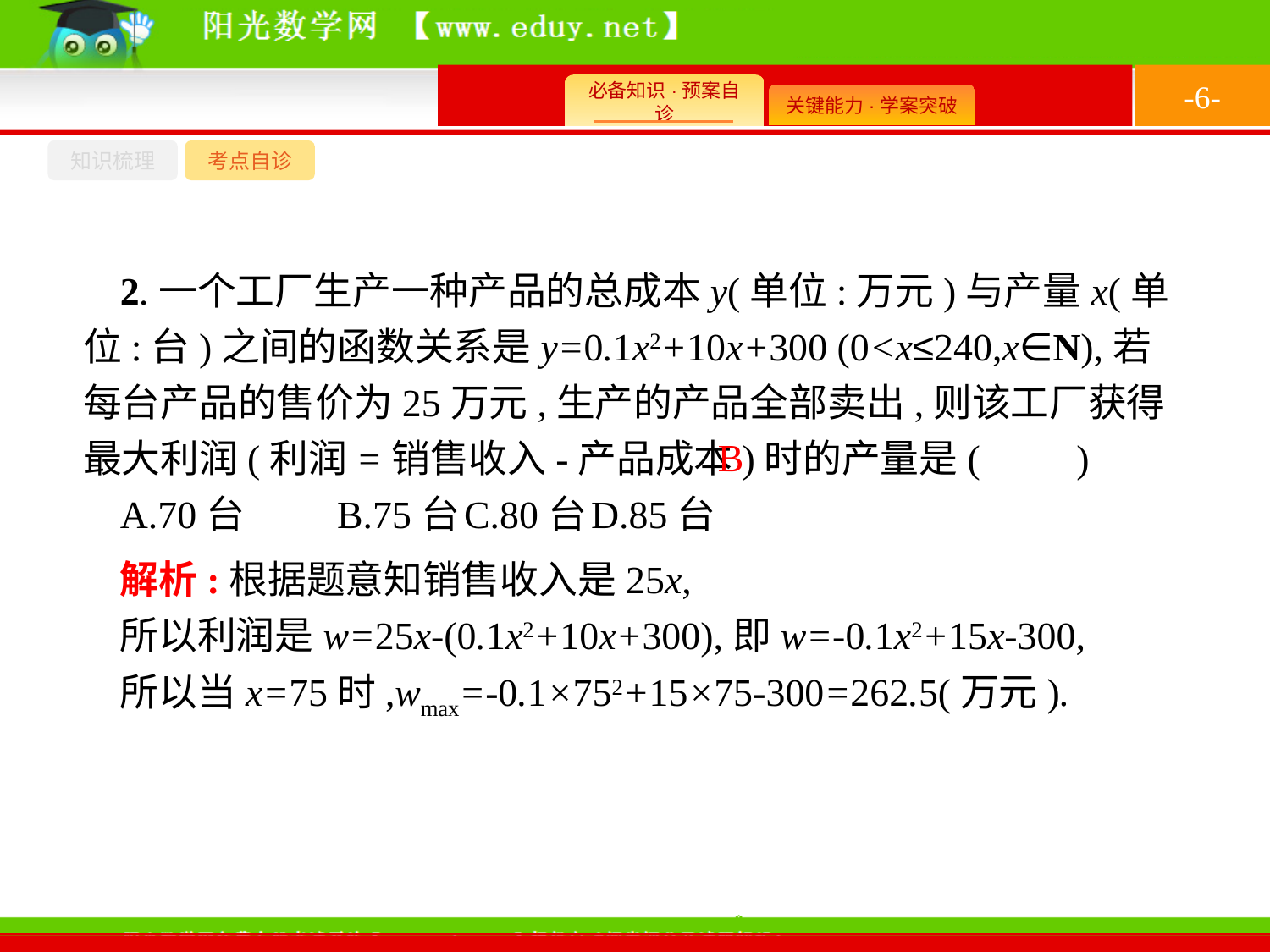

-6-
知识梳理
考点自诊
2.一个工厂生产一种产品的总成本y(单位:万元)与产量x(单位:台)之间的函数关系是y=0.1x2+10x+300 (0<x≤240,x∈N),若每台产品的售价为25万元,生产的产品全部卖出,则该工厂获得最大利润(利润=销售收入-产品成本)时的产量是(　　)
A.70台	B.75台	C.80台	D.85台
B
解析:根据题意知销售收入是25x,
所以利润是w=25x-(0.1x2+10x+300),即w=-0.1x2+15x-300,
所以当x=75时,wmax=-0.1×752+15×75-300=262.5(万元).